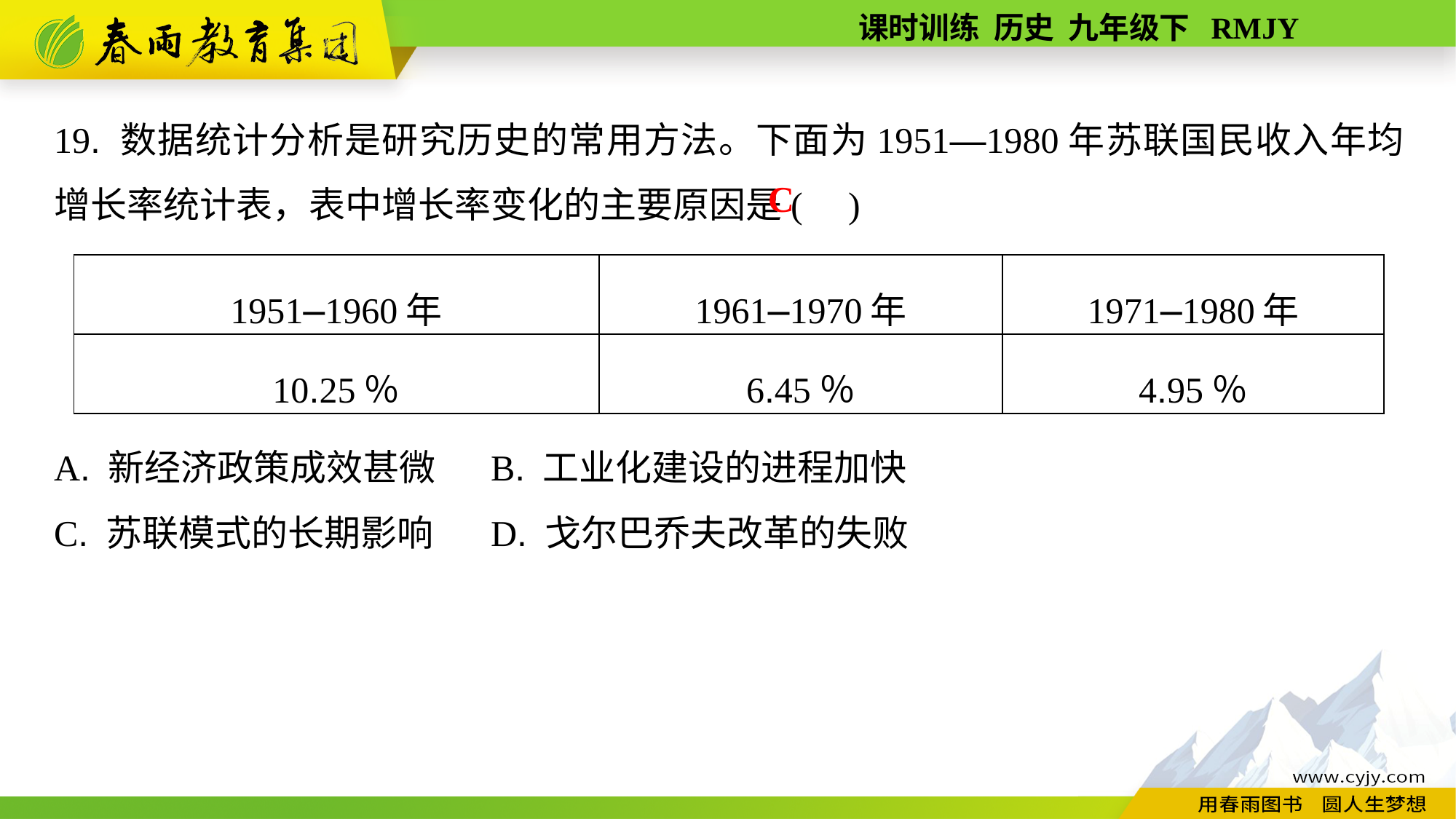

19. 数据统计分析是研究历史的常用方法。下面为1951—1980年苏联国民收入年均增长率统计表，表中增长率变化的主要原因是(     )

A. 新经济政策成效甚微	B. 工业化建设的进程加快
C. 苏联模式的长期影响	D. 戈尔巴乔夫改革的失败
C
| 1951—1960年 | 1961—1970年 | 1971—1980年 |
| --- | --- | --- |
| 10.25％ | 6.45％ | 4.95％ |